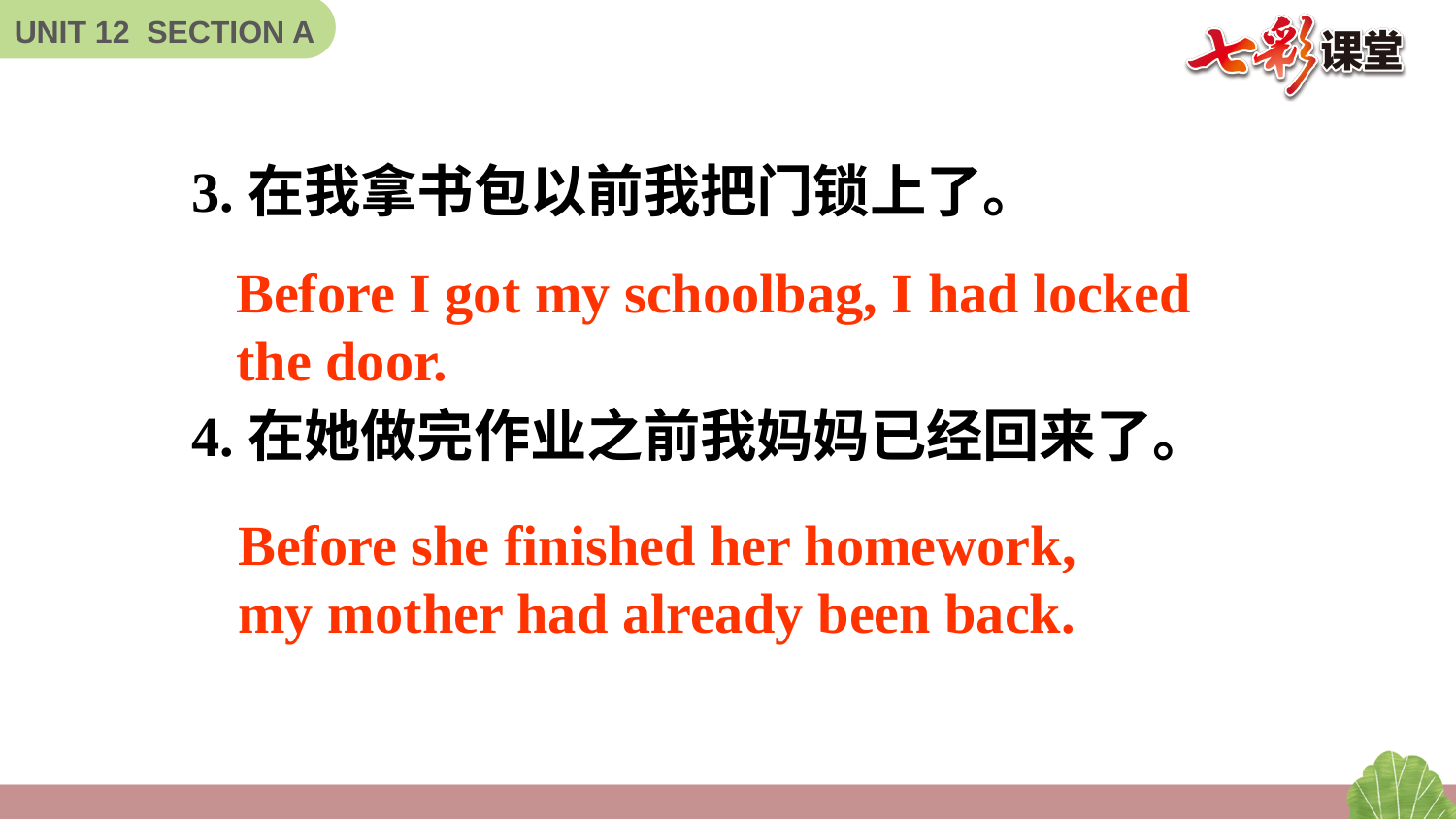

3.在我拿书包以前我把门锁上了。

4.在她做完作业之前我妈妈已经回来了。
Before I got my schoolbag, I had locked the door.
Before she finished her homework, my mother had already been back.